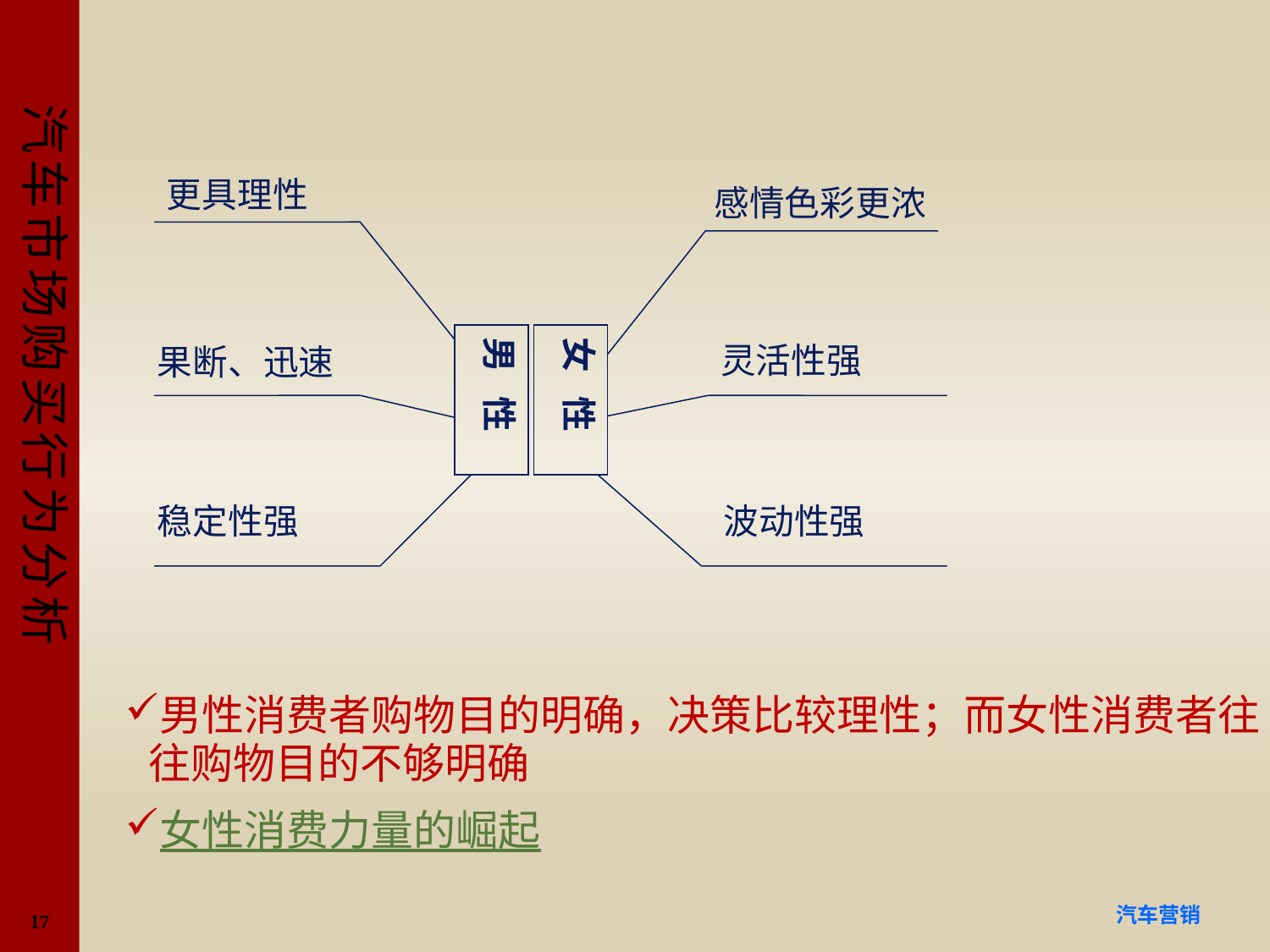

#
更具理性
感情色彩更浓

男   性
女   性
灵活性强
果断、迅速

稳定性强
波动性强

男性消费者购物目的明确，决策比较理性；而女性消费者往往购物目的不够明确
女性消费力量的崛起

17